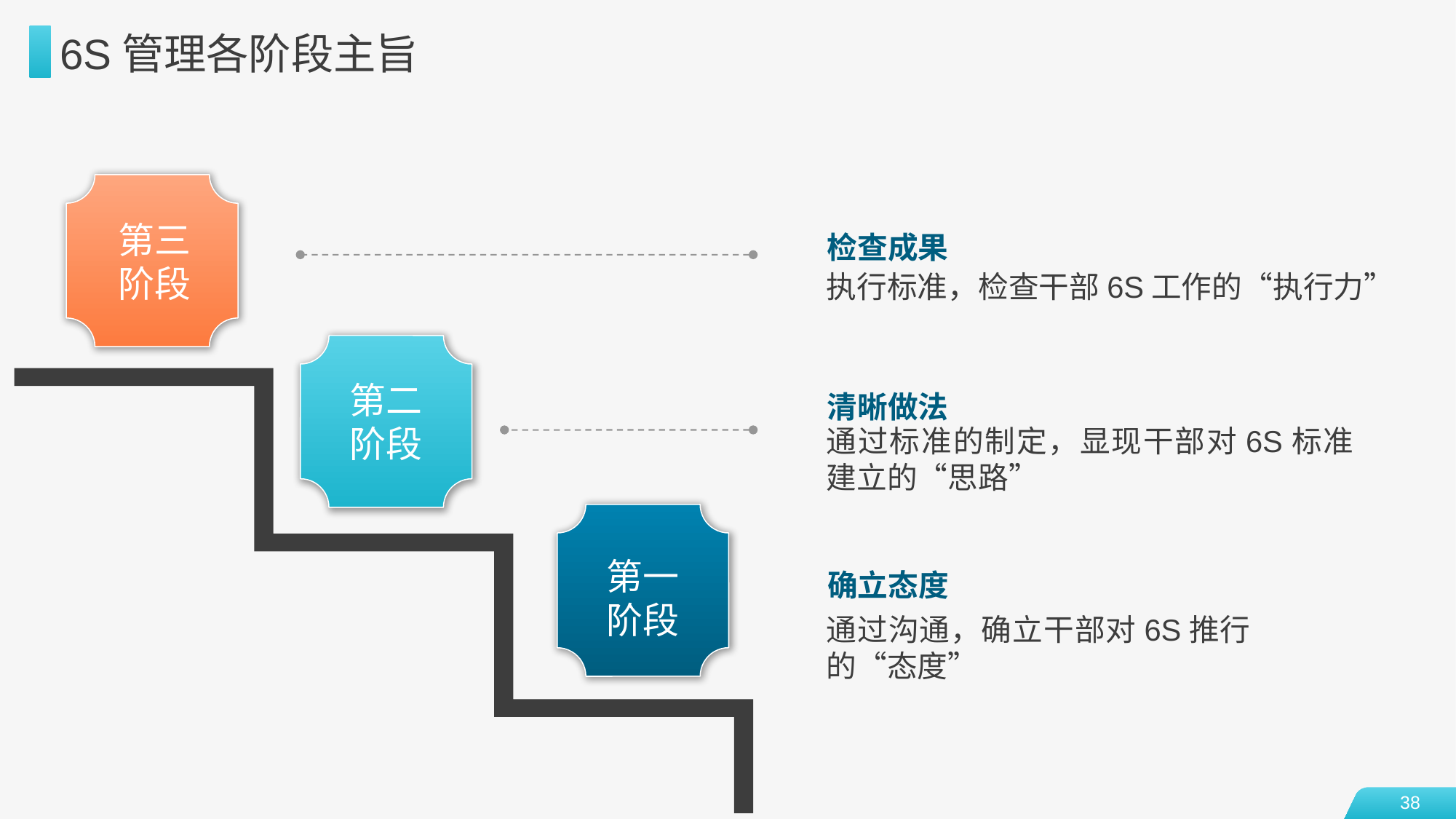

6S管理各阶段主旨

第三阶段
检查成果

执行标准，检查干部6S工作的“执行力”

第二阶段
清晰做法
通过标准的制定，显现干部对6S标准建立的“思路”

第一阶段
确立态度
通过沟通，确立干部对6S推行的“态度”